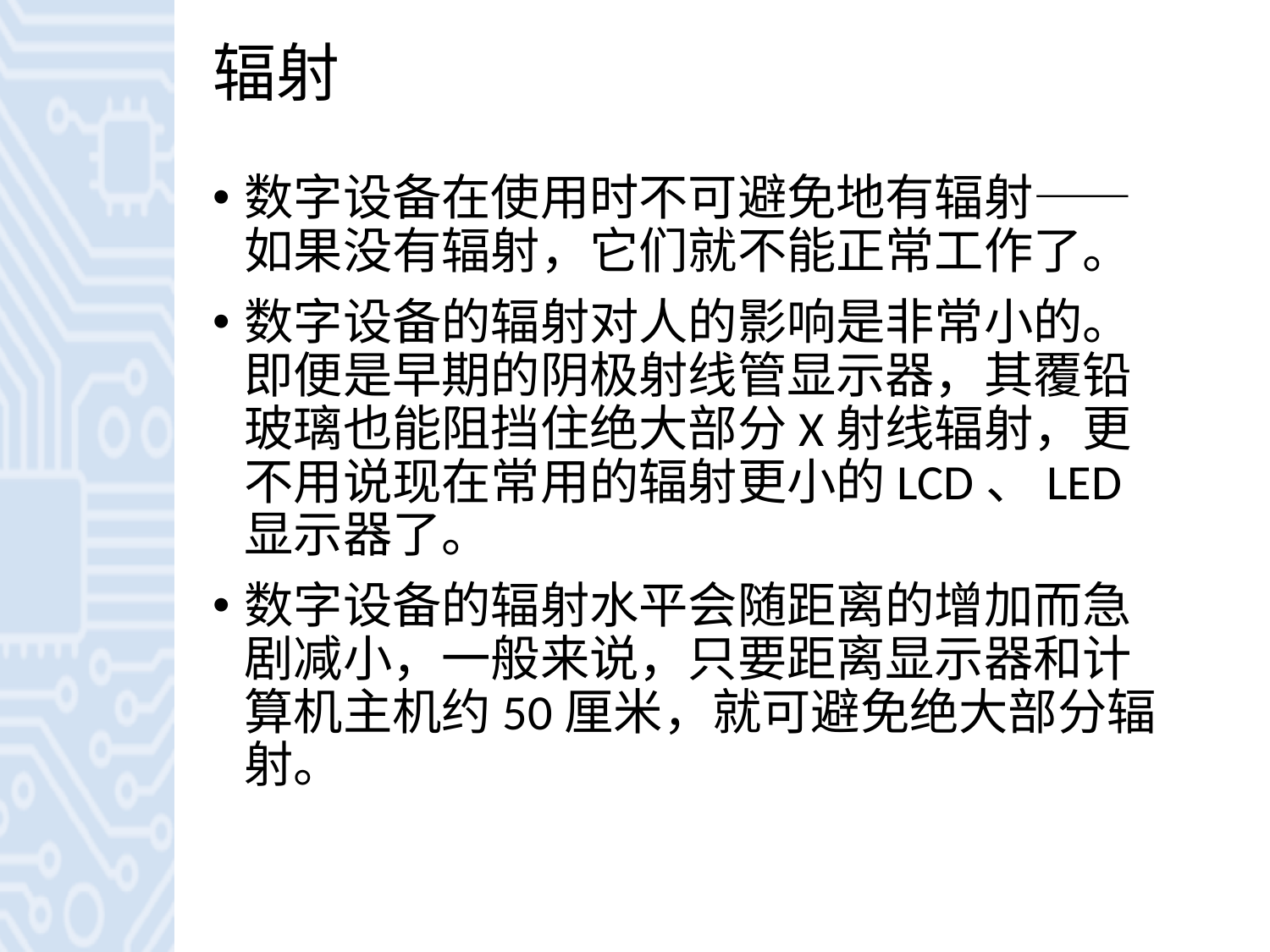

# 辐射
数字设备在使用时不可避免地有辐射——如果没有辐射，它们就不能正常工作了。
数字设备的辐射对人的影响是非常小的。即便是早期的阴极射线管显示器，其覆铅玻璃也能阻挡住绝大部分X射线辐射，更不用说现在常用的辐射更小的LCD、LED显示器了。
数字设备的辐射水平会随距离的增加而急剧减小，一般来说，只要距离显示器和计算机主机约50厘米，就可避免绝大部分辐射。